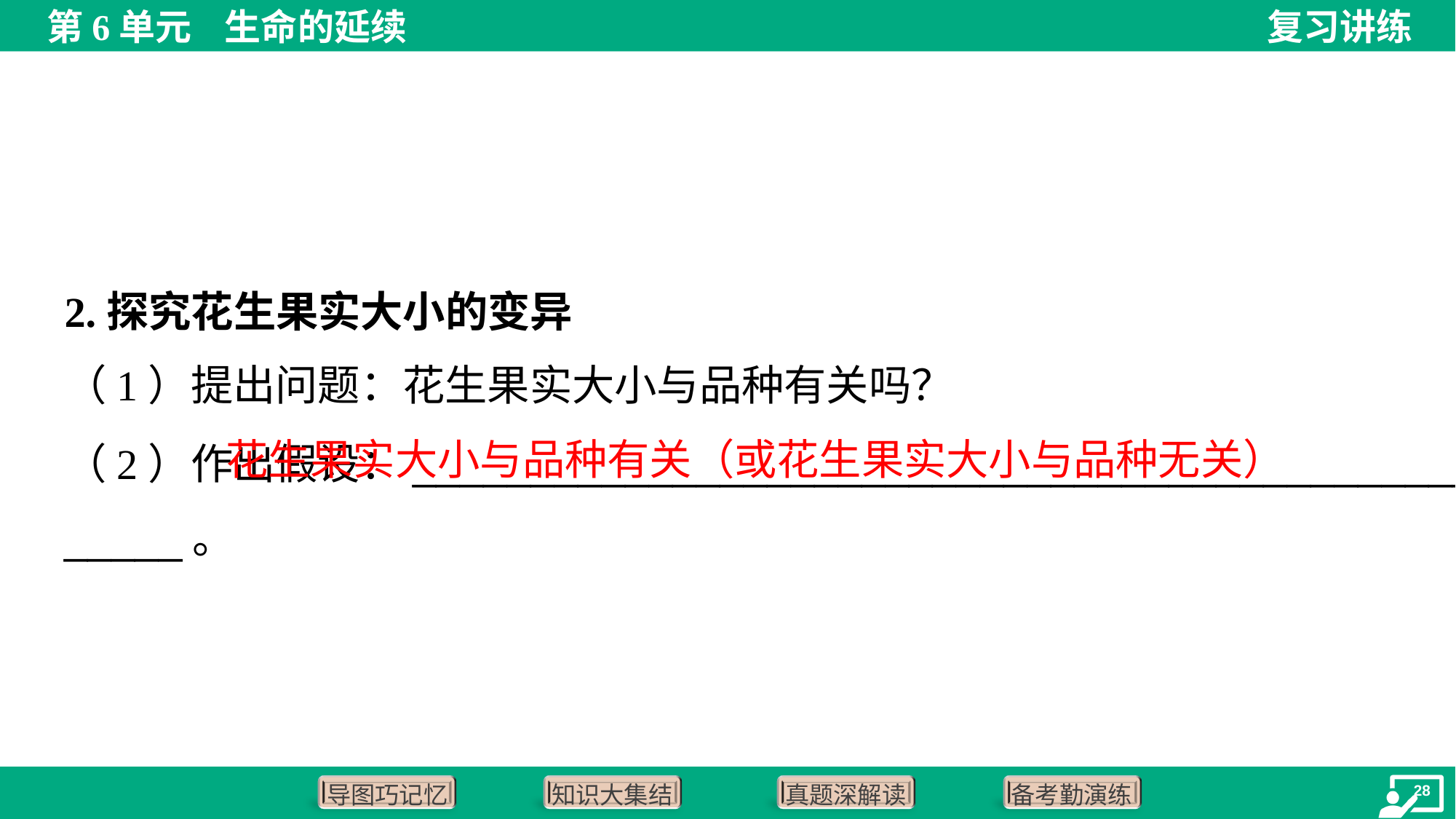

2.探究花生果实大小的变异
（1）提出问题：花生果实大小与品种有关吗？
                花生果实大小与品种有关（或花生果实大小与品种无关）
（2）作出假设：_______________________________________________
_____。